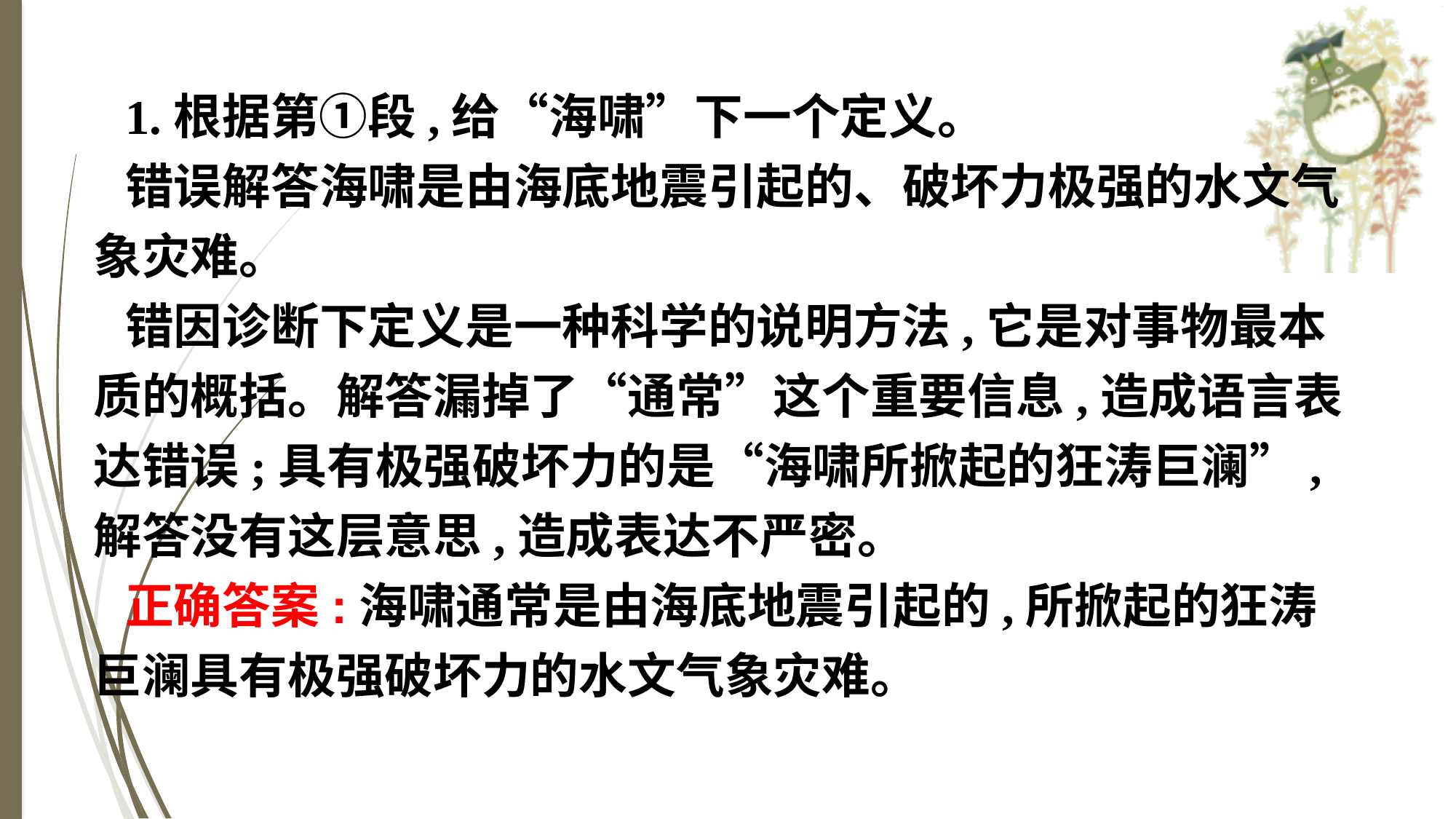

1.根据第①段,给“海啸”下一个定义。
错误解答海啸是由海底地震引起的、破坏力极强的水文气象灾难。
错因诊断下定义是一种科学的说明方法,它是对事物最本质的概括。解答漏掉了“通常”这个重要信息,造成语言表达错误;具有极强破坏力的是“海啸所掀起的狂涛巨澜”,解答没有这层意思,造成表达不严密。
正确答案:海啸通常是由海底地震引起的,所掀起的狂涛巨澜具有极强破坏力的水文气象灾难。